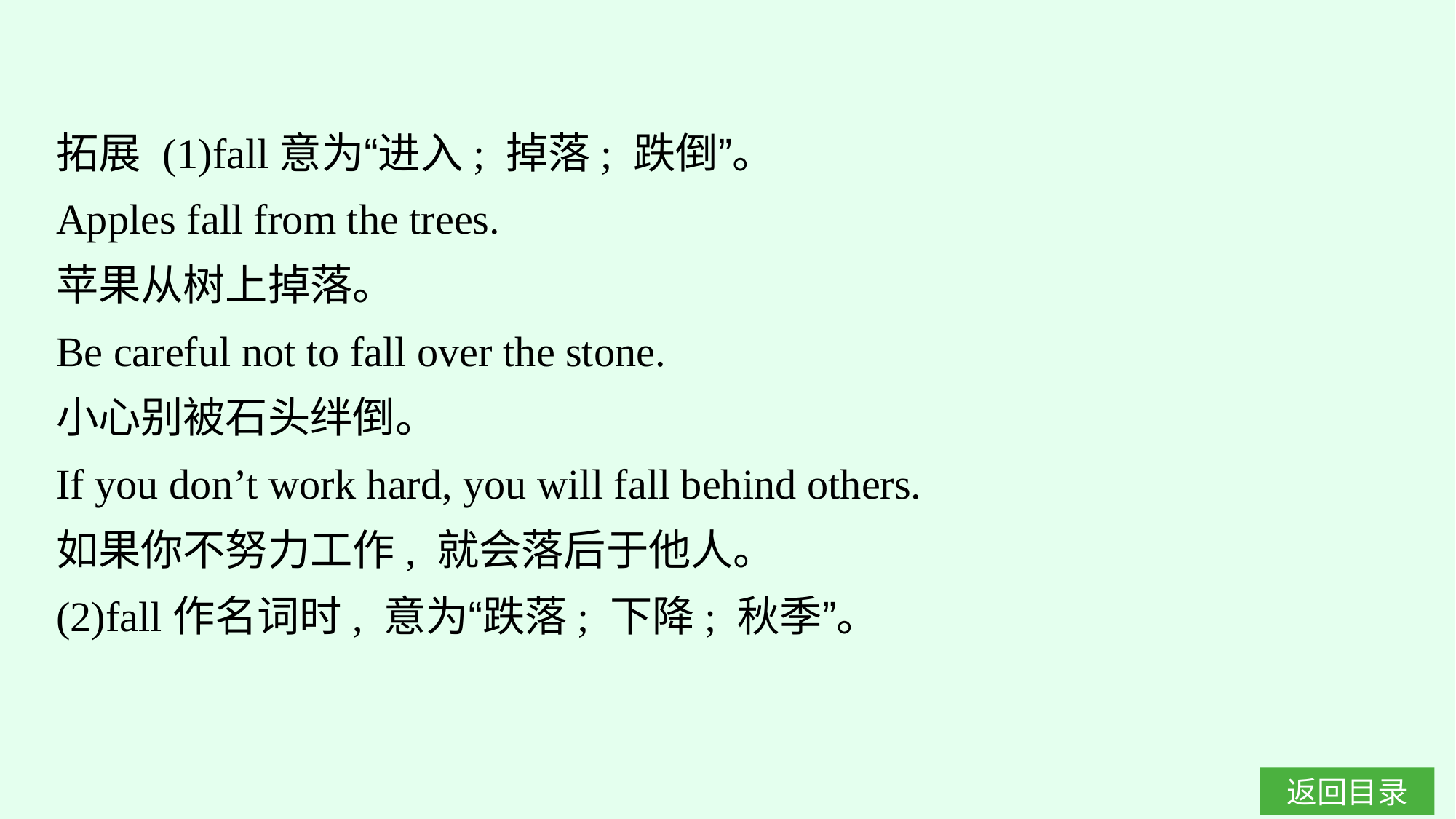

拓展 (1)fall意为“进入; 掉落; 跌倒”。
Apples fall from the trees.
苹果从树上掉落。
Be careful not to fall over the stone.
小心别被石头绊倒。
If you don’t work hard, you will fall behind others.
如果你不努力工作, 就会落后于他人。
(2)fall作名词时, 意为“跌落; 下降; 秋季”。